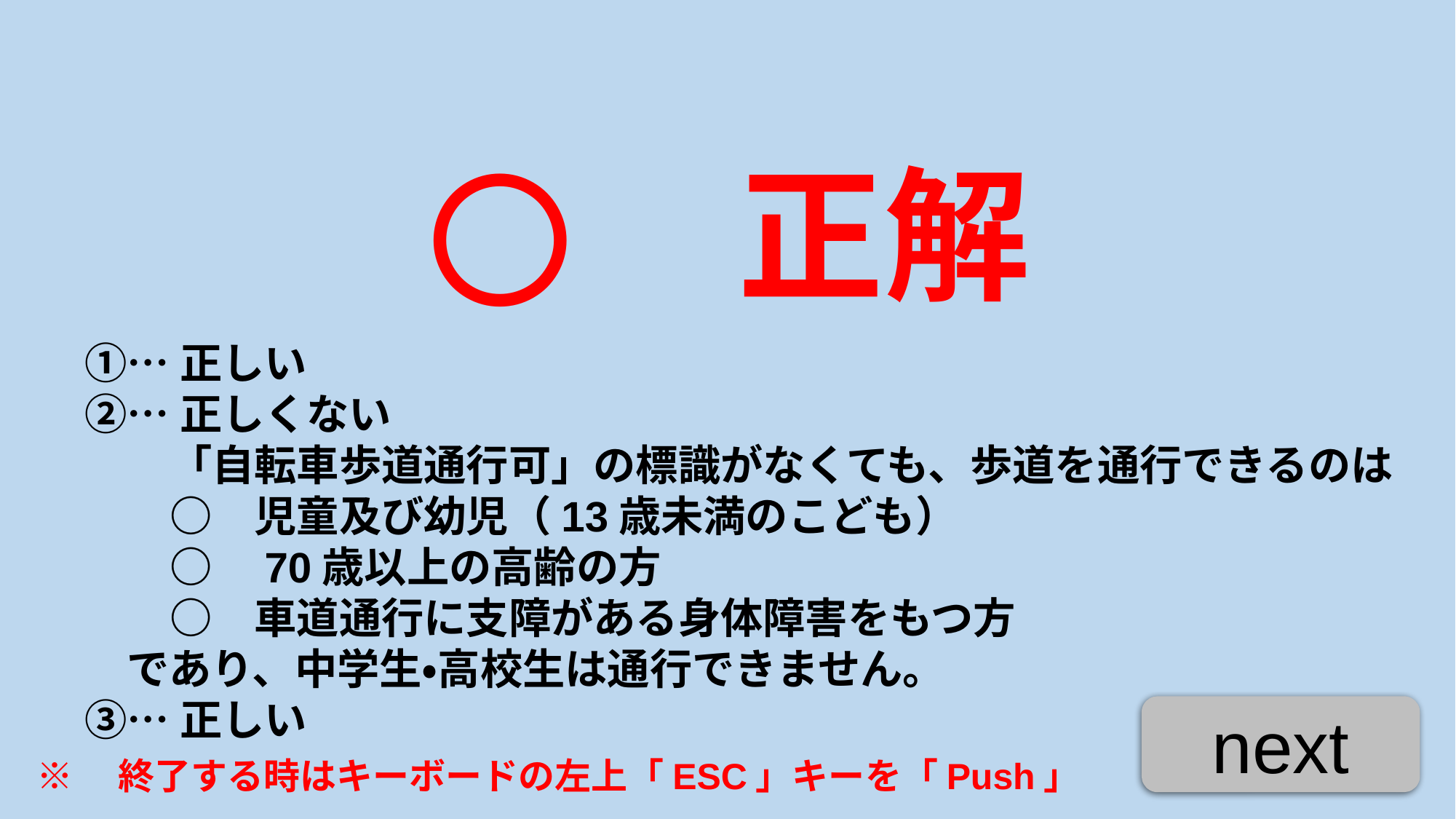

○
正解
①…正しい
②…正しくない
　　「自転車歩道通行可」の標識がなくても、歩道を通行できるのは
　　○　児童及び幼児（13歳未満のこども）
　　○　70歳以上の高齢の方
　　○　車道通行に支障がある身体障害をもつ方
　であり、中学生・高校生は通行できません。
③…正しい
next
※　終了する時はキーボードの左上「ESC」キーを「Push」